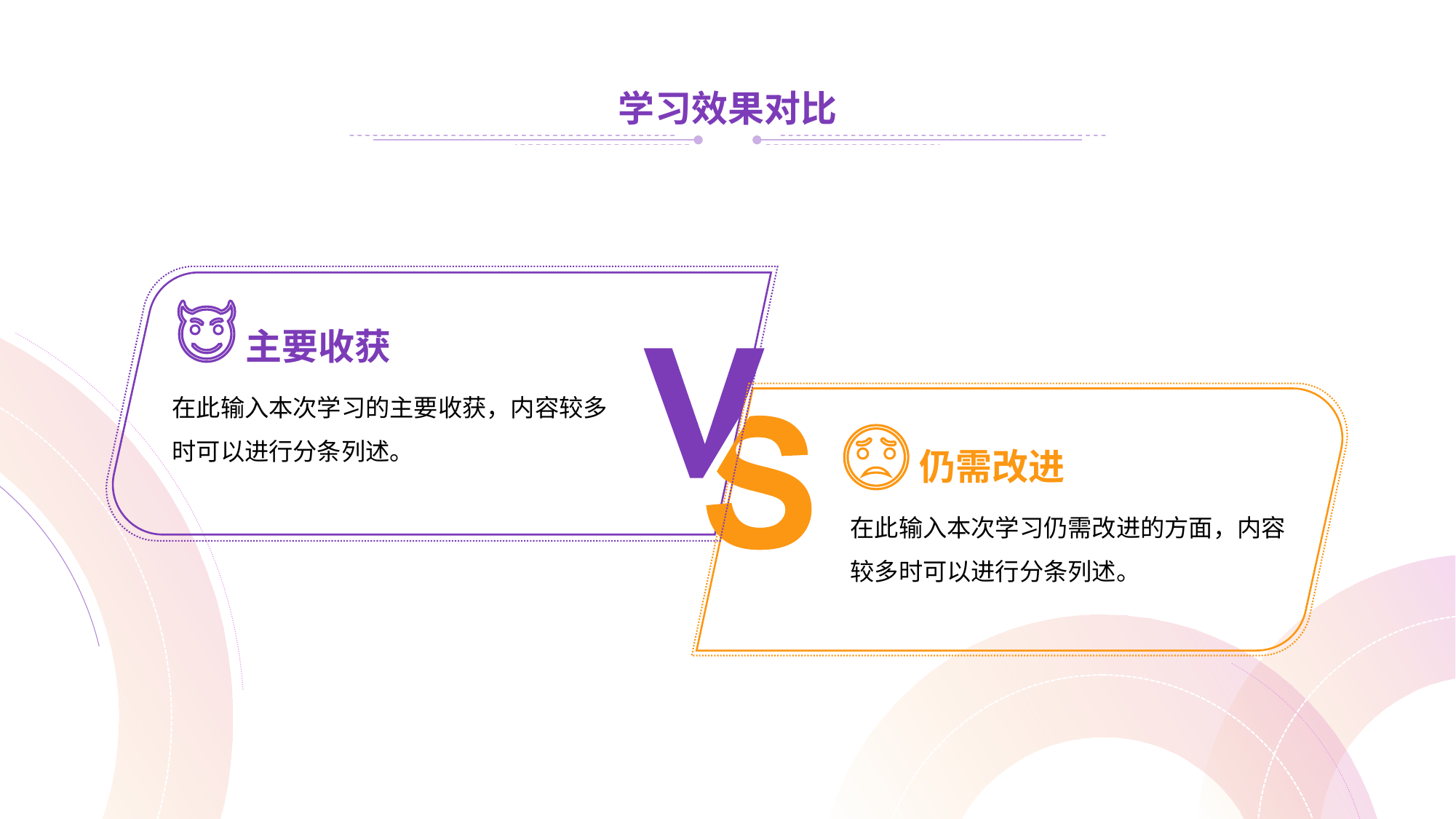

学习效果对比

主要收获

在此输入本次学习的主要收获，内容较多时可以进行分条列述。

仍需改进

在此输入本次学习仍需改进的方面，内容较多时可以进行分条列述。